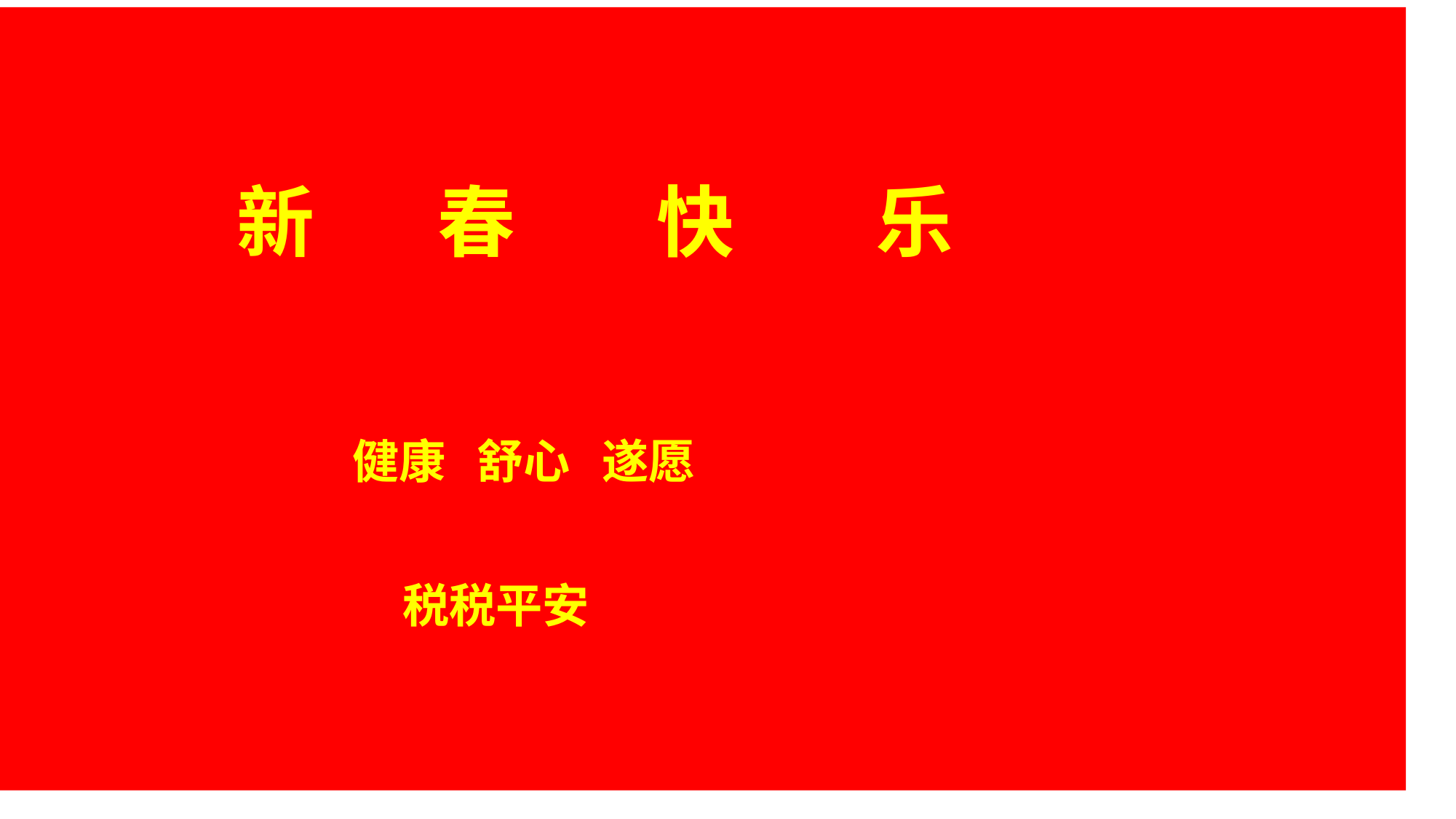

新       春        快        乐

                          健康   舒心   遂愿

                              税税平安